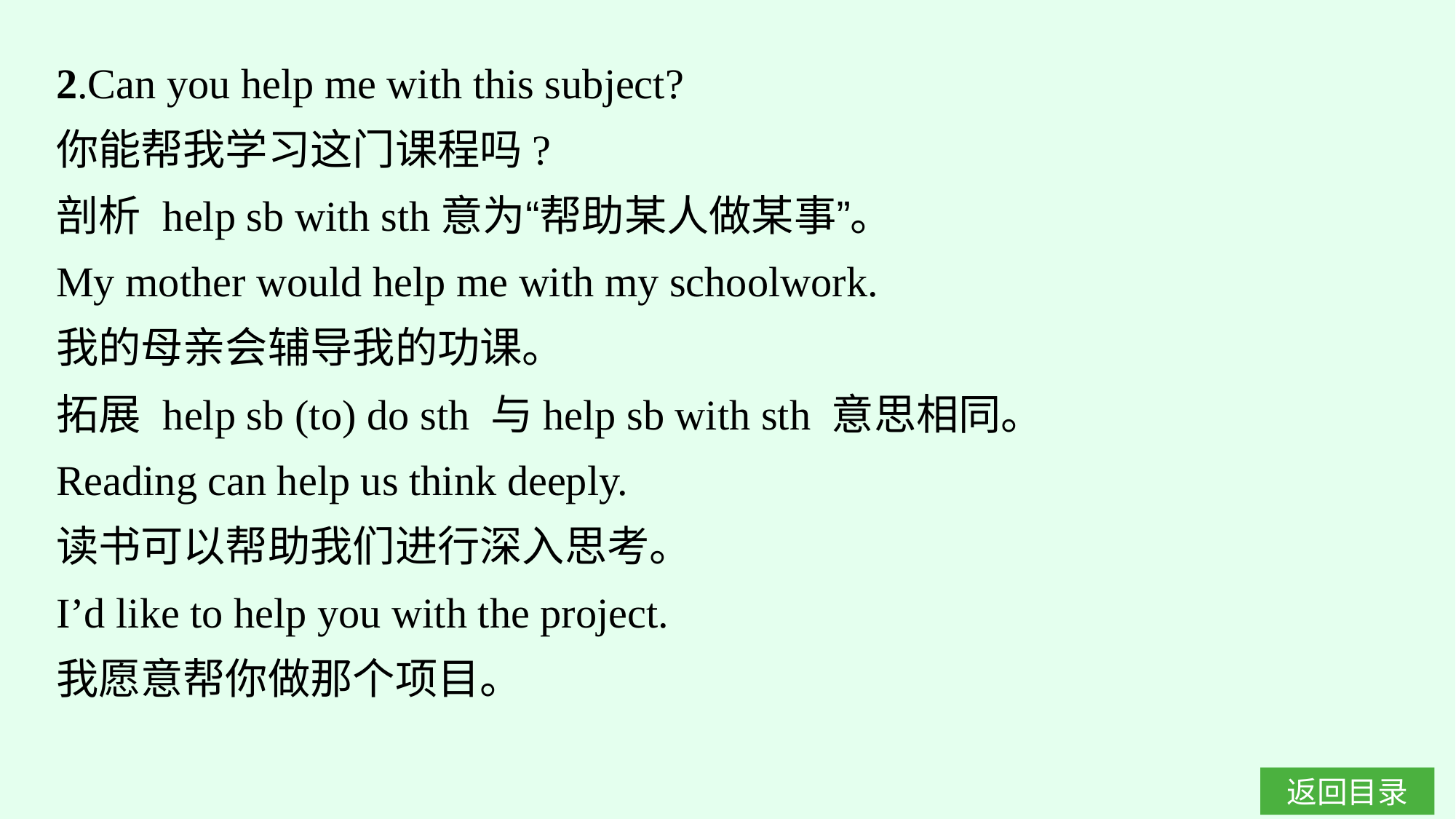

2.Can you help me with this subject?
你能帮我学习这门课程吗?
剖析 help sb with sth意为“帮助某人做某事”。
My mother would help me with my schoolwork.
我的母亲会辅导我的功课。
拓展 help sb (to) do sth 与help sb with sth 意思相同。
Reading can help us think deeply.
读书可以帮助我们进行深入思考。
I’d like to help you with the project.
我愿意帮你做那个项目。